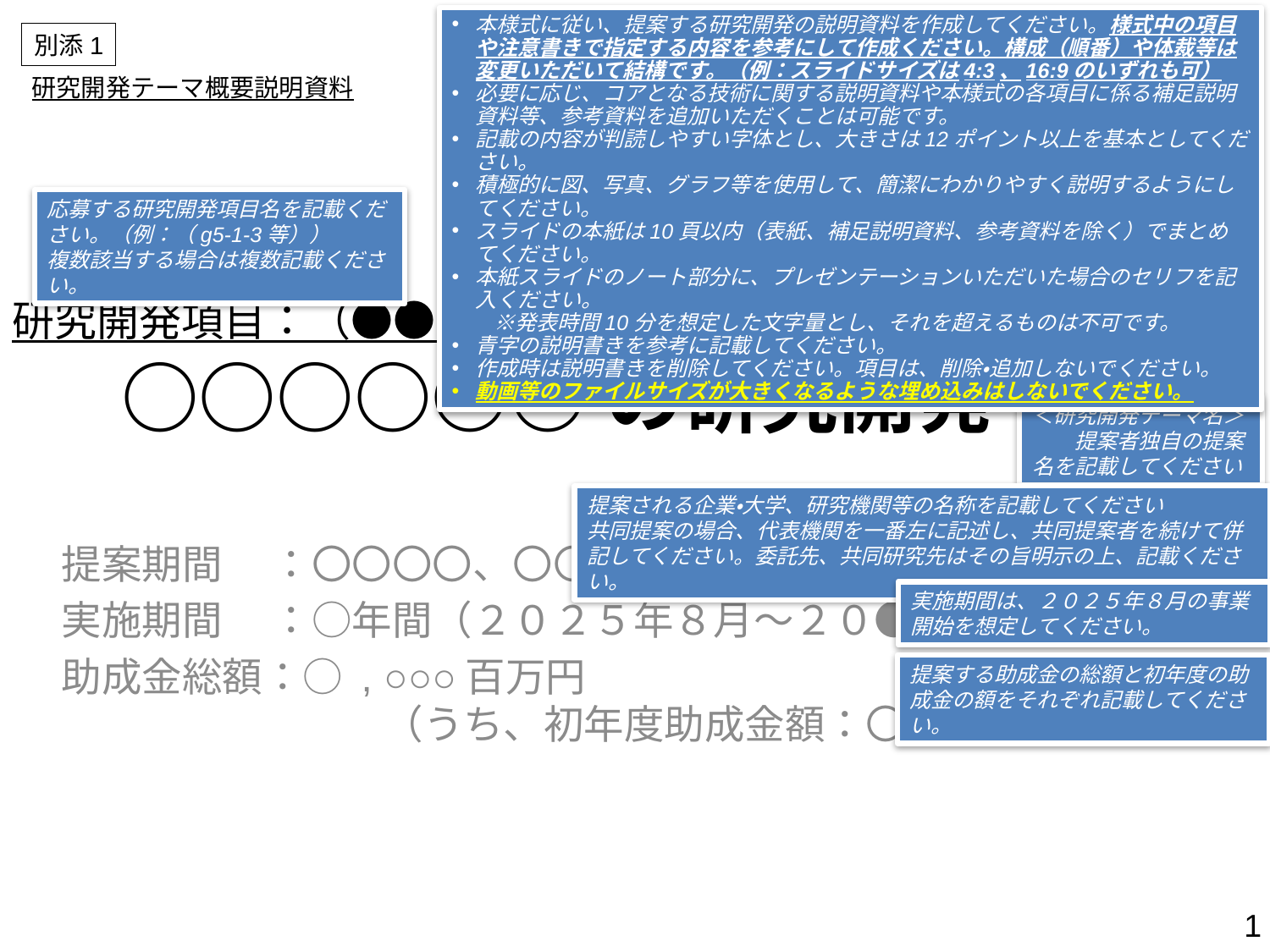

本様式に従い、提案する研究開発の説明資料を作成してください。様式中の項目や注意書きで指定する内容を参考にして作成ください。構成（順番）や体裁等は変更いただいて結構です。（例：スライドサイズは4:3、16:9のいずれも可）
必要に応じ、コアとなる技術に関する説明資料や本様式の各項目に係る補足説明資料等、参考資料を追加いただくことは可能です。
記載の内容が判読しやすい字体とし、大きさは12ポイント以上を基本としてください。
積極的に図、写真、グラフ等を使用して、簡潔にわかりやすく説明するようにしてください。
スライドの本紙は10頁以内（表紙、補足説明資料、参考資料を除く）でまとめてください。
本紙スライドのノート部分に、プレゼンテーションいただいた場合のセリフを記入ください。
　　※発表時間10分を想定した文字量とし、それを超えるものは不可です。
青字の説明書きを参考に記載してください。
作成時は説明書きを削除してください。項目は、削除・追加しないでください。
動画等のファイルサイズが大きくなるような埋め込みはしないでください。
別添1
研究開発テーマ概要説明資料
# ○○○○○○の研究開発
応募する研究開発項目名を記載ください。（例：（g5-1-3等））
複数該当する場合は複数記載ください。
研究開発項目：（●●）
＜研究開発テーマ名＞
　　提案者独自の提案名を記載してください
提案される企業・大学、研究機関等の名称を記載してください
共同提案の場合、代表機関を一番左に記述し、共同提案者を続けて併記してください。委託先、共同研究先はその旨明示の上、記載ください。
提案期間　 ：〇〇〇〇、〇〇〇〇、〇〇〇〇・・・
実施期間 　：○年間（２０２５年８月～２０●●年●●月）
助成金総額：○ , ○○○百万円
　　　　　　　　（うち、初年度助成金額：〇百万円）

実施期間は、２０２５年８月の事業開始を想定してください。
提案する助成金の総額と初年度の助成金の額をそれぞれ記載してください。
1